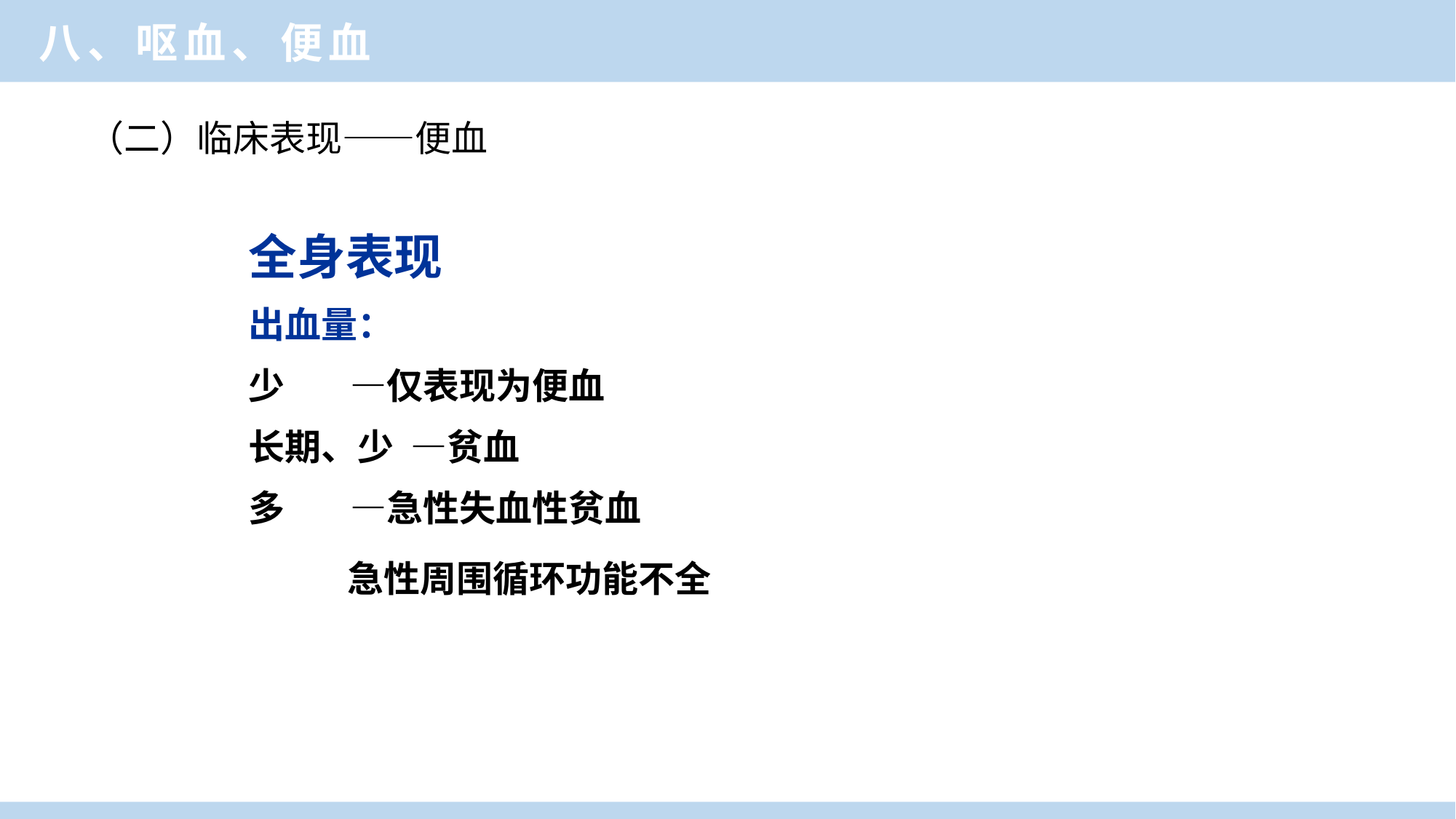

八、呕血、便血
（二）临床表现——便血
全身表现
出血量：
少        —仅表现为便血
长期、少  —贫血
多        —急性失血性贫血
           急性周围循环功能不全